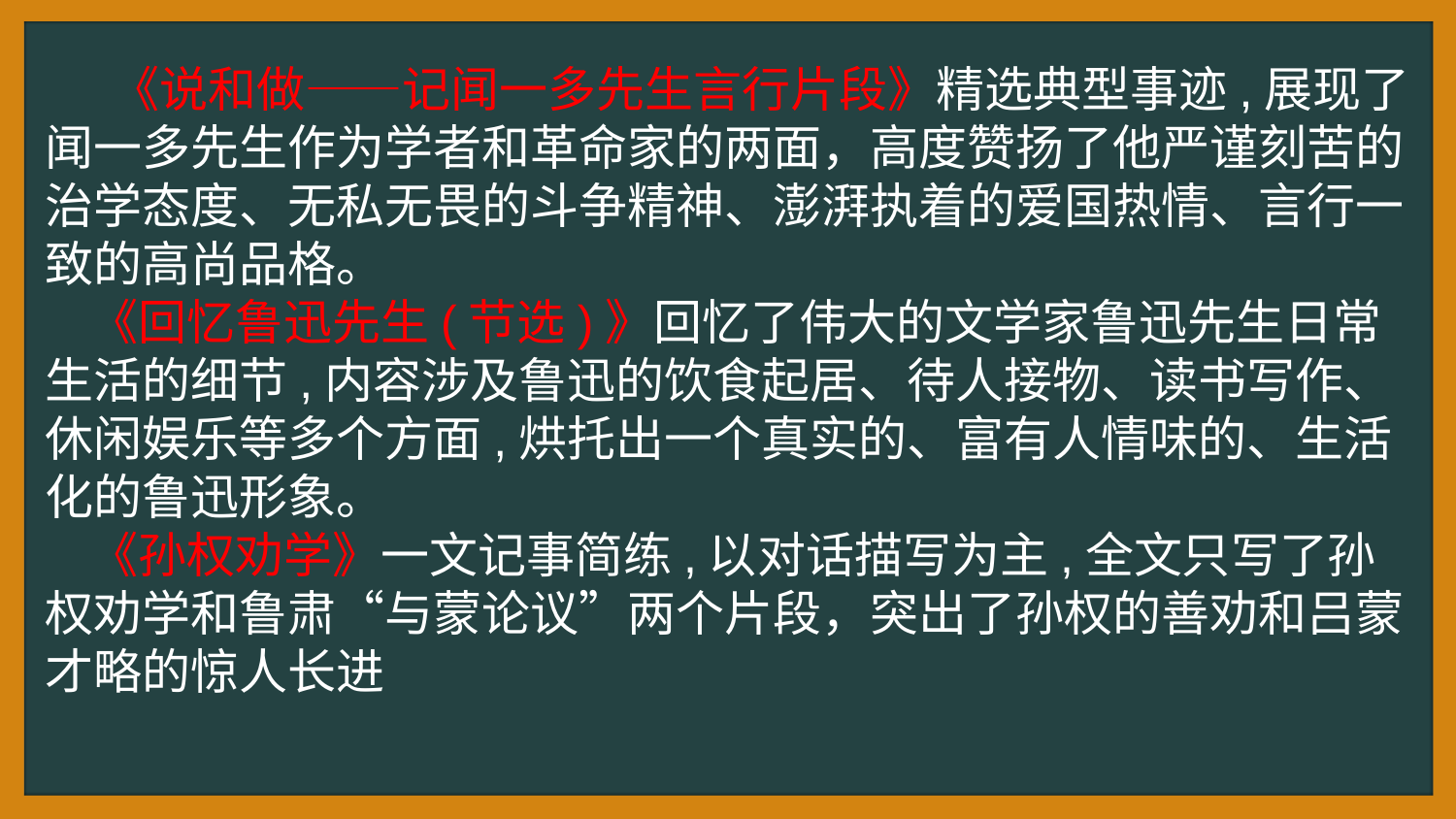

《说和做——记闻一多先生言行片段》精选典型事迹,展现了闻一多先生作为学者和革命家的两面，高度赞扬了他严谨刻苦的治学态度、无私无畏的斗争精神、澎湃执着的爱国热情、言行一致的高尚品格。
   《回忆鲁迅先生(节选)》回忆了伟大的文学家鲁迅先生日常生活的细节,内容涉及鲁迅的饮食起居、待人接物、读书写作、休闲娱乐等多个方面,烘托出一个真实的、富有人情味的、生活化的鲁迅形象。
   《孙权劝学》一文记事简练,以对话描写为主,全文只写了孙权劝学和鲁肃“与蒙论议”两个片段，突出了孙权的善劝和吕蒙才略的惊人长进